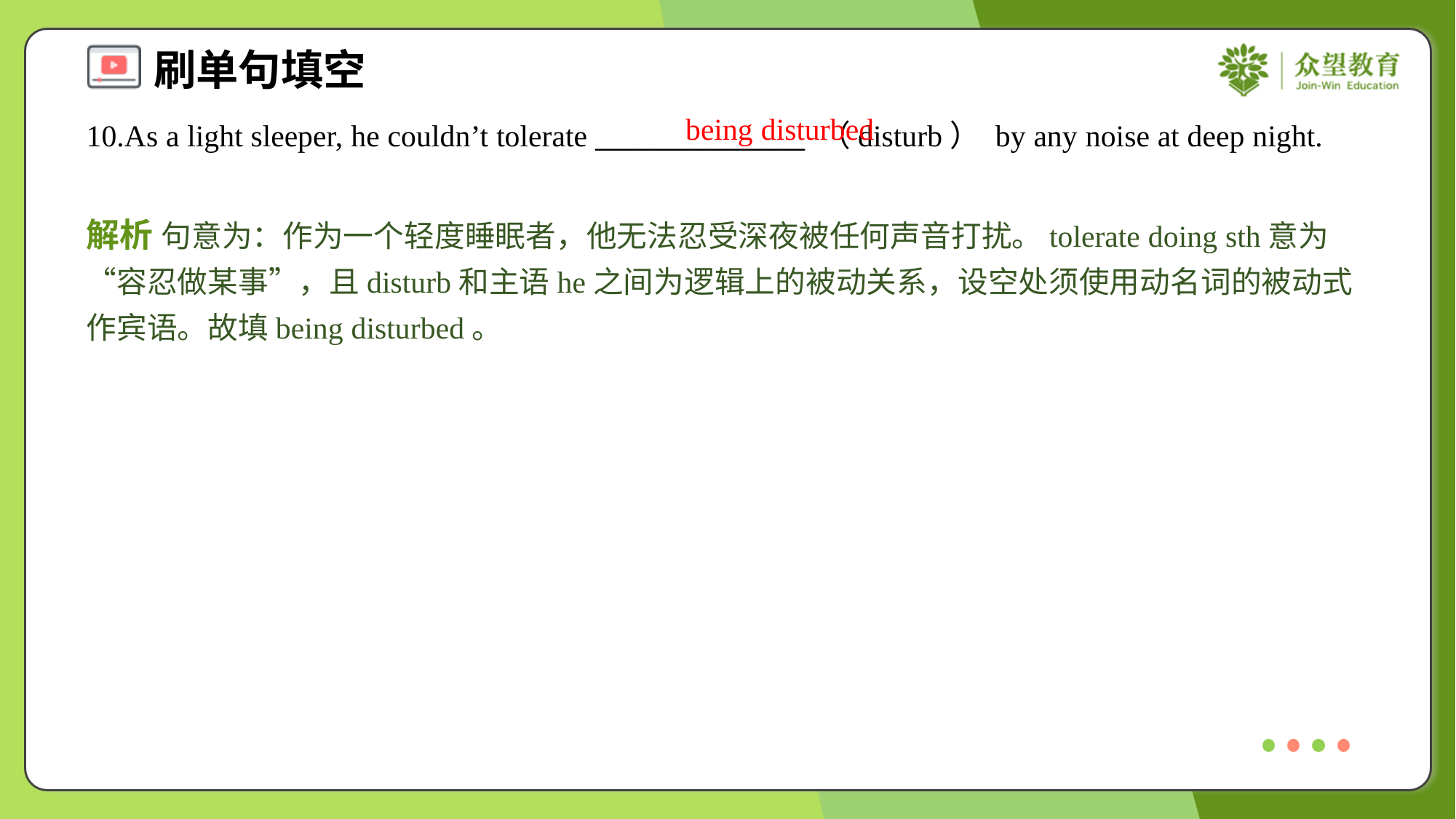

being disturbed
10.As a light sleeper, he couldn’t tolerate _______________ （disturb） by any noise at deep night.
解析 句意为：作为一个轻度睡眠者，他无法忍受深夜被任何声音打扰。tolerate doing sth意为“容忍做某事”，且disturb和主语he之间为逻辑上的被动关系，设空处须使用动名词的被动式作宾语。故填being disturbed。